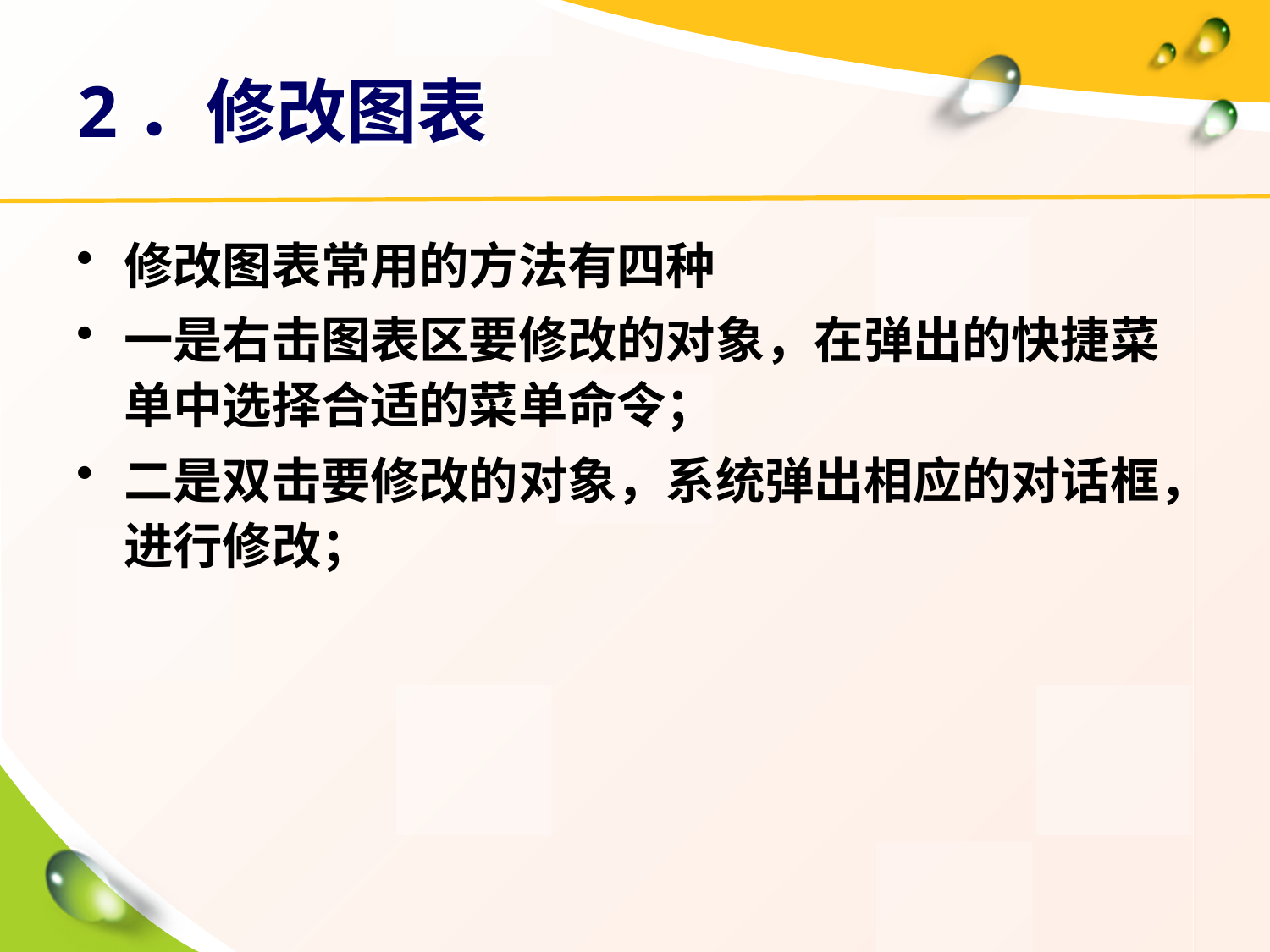

# 2．修改图表
修改图表常用的方法有四种
一是右击图表区要修改的对象，在弹出的快捷菜单中选择合适的菜单命令；
二是双击要修改的对象，系统弹出相应的对话框，进行修改；